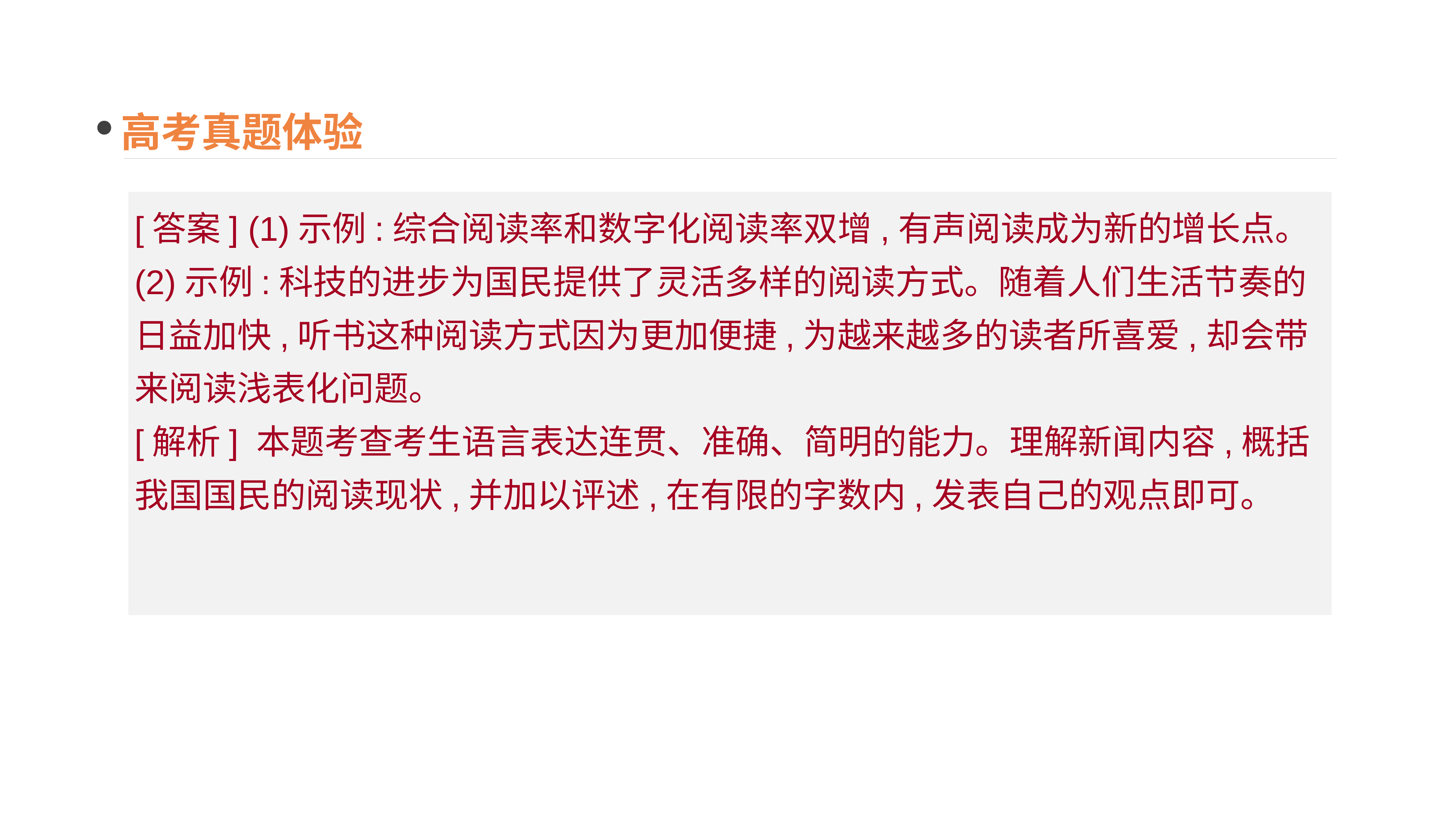

高考真题体验

[答案] (1)示例:综合阅读率和数字化阅读率双增,有声阅读成为新的增长点。
(2)示例:科技的进步为国民提供了灵活多样的阅读方式。随着人们生活节奏的日益加快,听书这种阅读方式因为更加便捷,为越来越多的读者所喜爱,却会带来阅读浅表化问题。
[解析] 本题考查考生语言表达连贯、准确、简明的能力。理解新闻内容,概括我国国民的阅读现状,并加以评述,在有限的字数内,发表自己的观点即可。